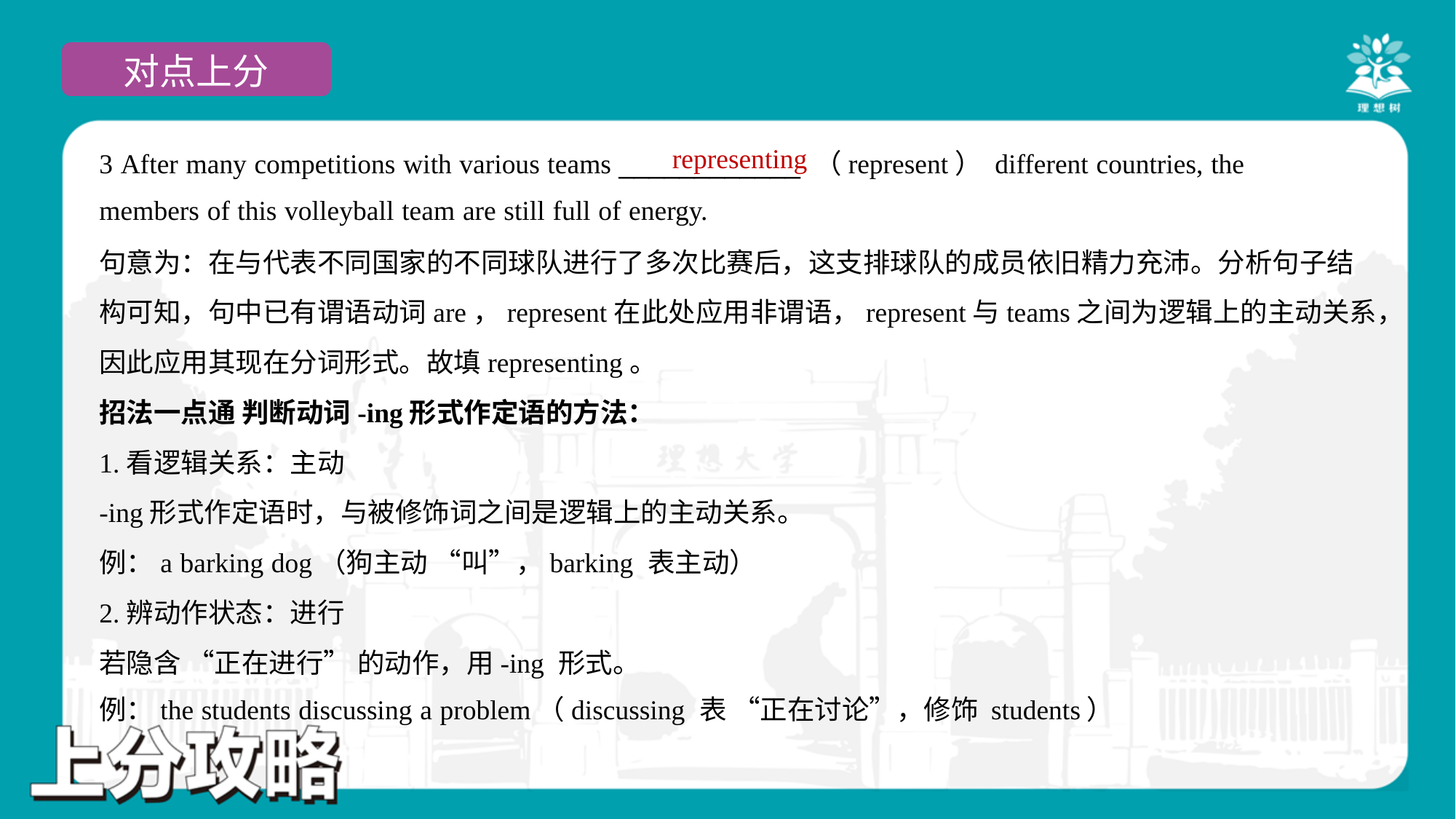

representing
3 After many competitions with various teams ____________ （represent） different countries, the
members of this volleyball team are still full of energy.
句意为：在与代表不同国家的不同球队进行了多次比赛后，这支排球队的成员依旧精力充沛。分析句子结
构可知，句中已有谓语动词are，represent在此处应用非谓语，represent与teams之间为逻辑上的主动关系，
因此应用其现在分词形式。故填representing。
招法一点通 判断动词-ing形式作定语的方法：
1.看逻辑关系：主动
-ing形式作定语时，与被修饰词之间是逻辑上的主动关系。
例：a barking dog（狗主动 “叫”，barking 表主动）
2.辨动作状态：进行
若隐含 “正在进行” 的动作，用-ing 形式。
例：the students discussing a problem（discussing 表 “正在讨论”，修饰 students）